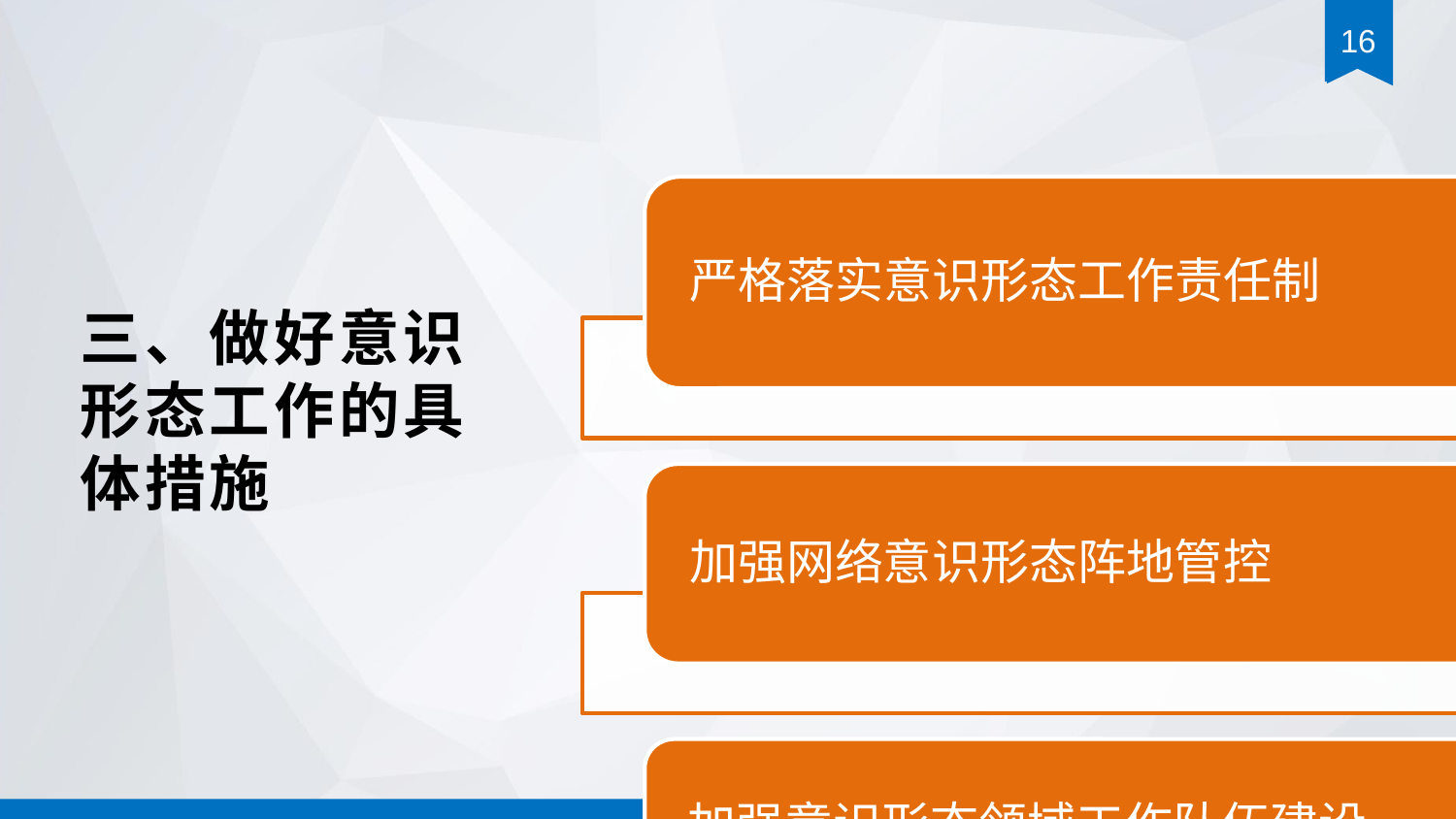

严格落实意识形态工作责任制
加强网络意识形态阵地管控
加强意识形态领域工作队伍建设
三、做好意识形态工作的具体措施